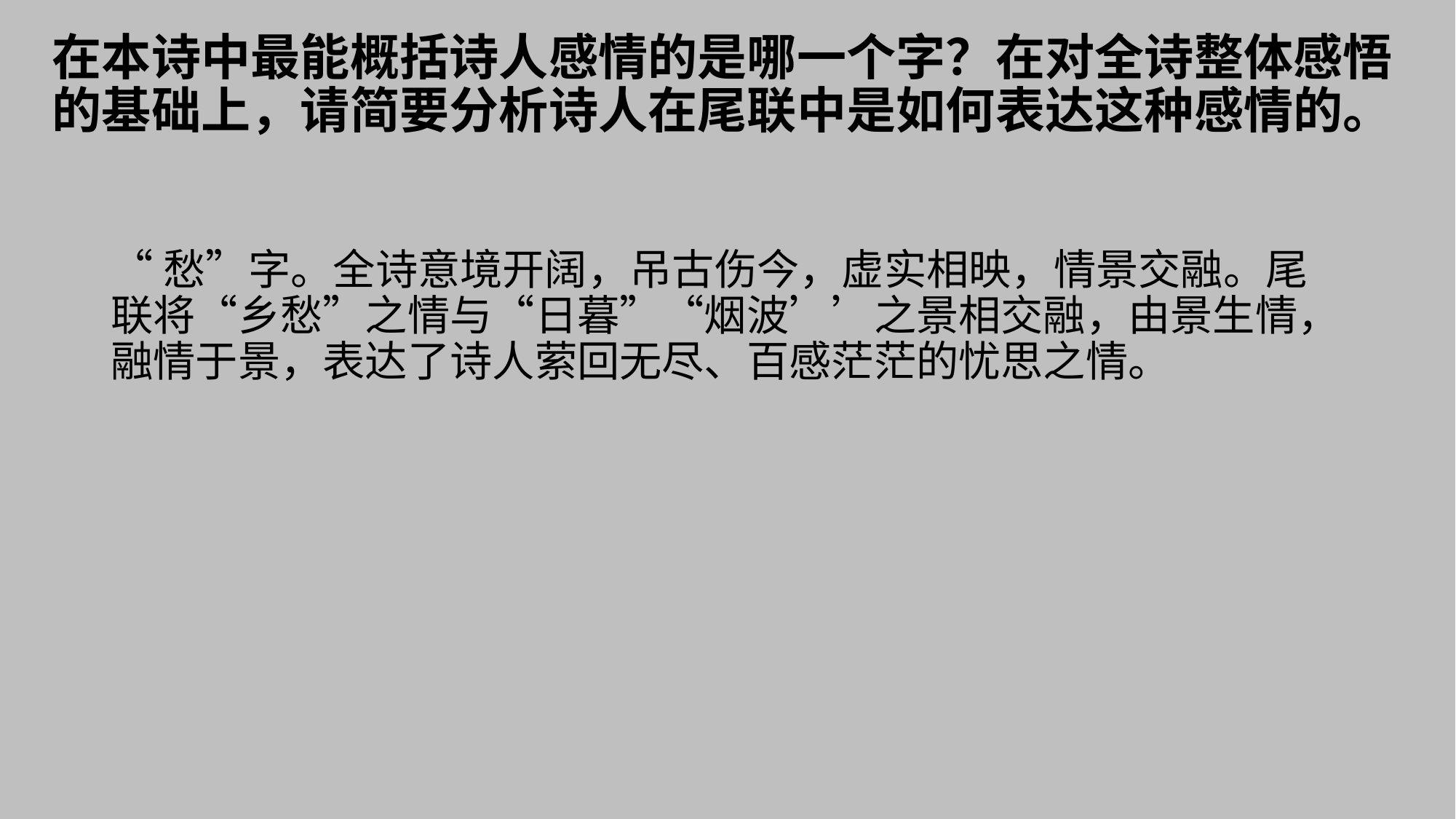

# 在本诗中最能概括诗人感情的是哪一个字？在对全诗整体感悟的基础上，请简要分析诗人在尾联中是如何表达这种感情的。
“愁”字。全诗意境开阔，吊古伤今，虚实相映，情景交融。尾联将“乡愁”之情与“日暮”“烟波’’之景相交融，由景生情，融情于景，表达了诗人萦回无尽、百感茫茫的忧思之情。